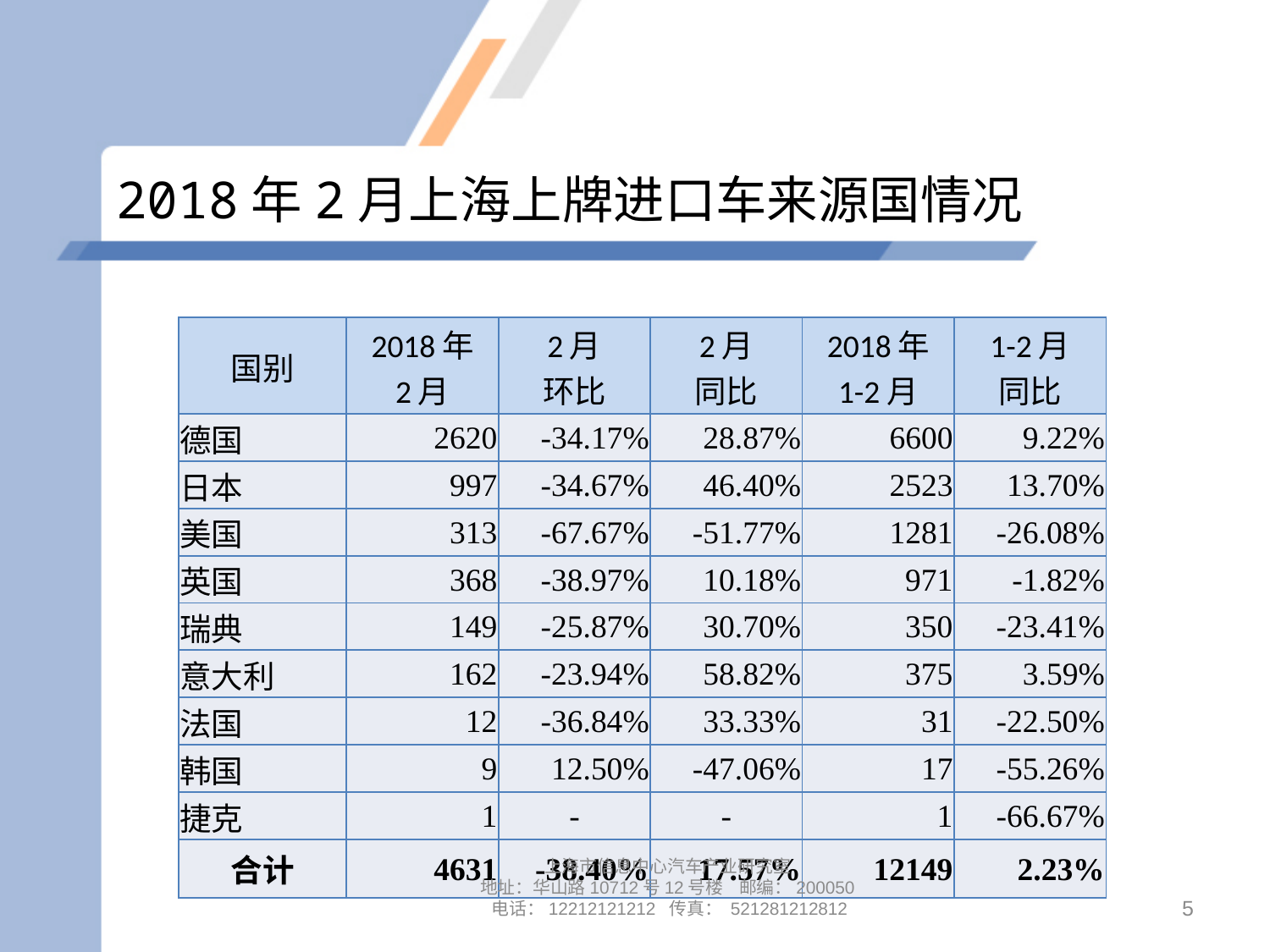

# 2018年2月上海上牌进口车来源国情况
| 国别 | 2018年 2月 | 2月 环比 | 2月 同比 | 2018年 1-2月 | 1-2月 同比 |
| --- | --- | --- | --- | --- | --- |
| 德国 | 2620 | -34.17% | 28.87% | 6600 | 9.22% |
| 日本 | 997 | -34.67% | 46.40% | 2523 | 13.70% |
| 美国 | 313 | -67.67% | -51.77% | 1281 | -26.08% |
| 英国 | 368 | -38.97% | 10.18% | 971 | -1.82% |
| 瑞典 | 149 | -25.87% | 30.70% | 350 | -23.41% |
| 意大利 | 162 | -23.94% | 58.82% | 375 | 3.59% |
| 法国 | 12 | -36.84% | 33.33% | 31 | -22.50% |
| 韩国 | 9 | 12.50% | -47.06% | 17 | -55.26% |
| 捷克 | 1 | - | - | 1 | -66.67% |
| 合计 | 4631 | -38.40% | 17.57% | 12149 | 2.23% |
上海市信息中心汽车产业研究室
地址：华山路10712号12号楼    邮编：200050  电话：12212121212  传真： 521281212812

5